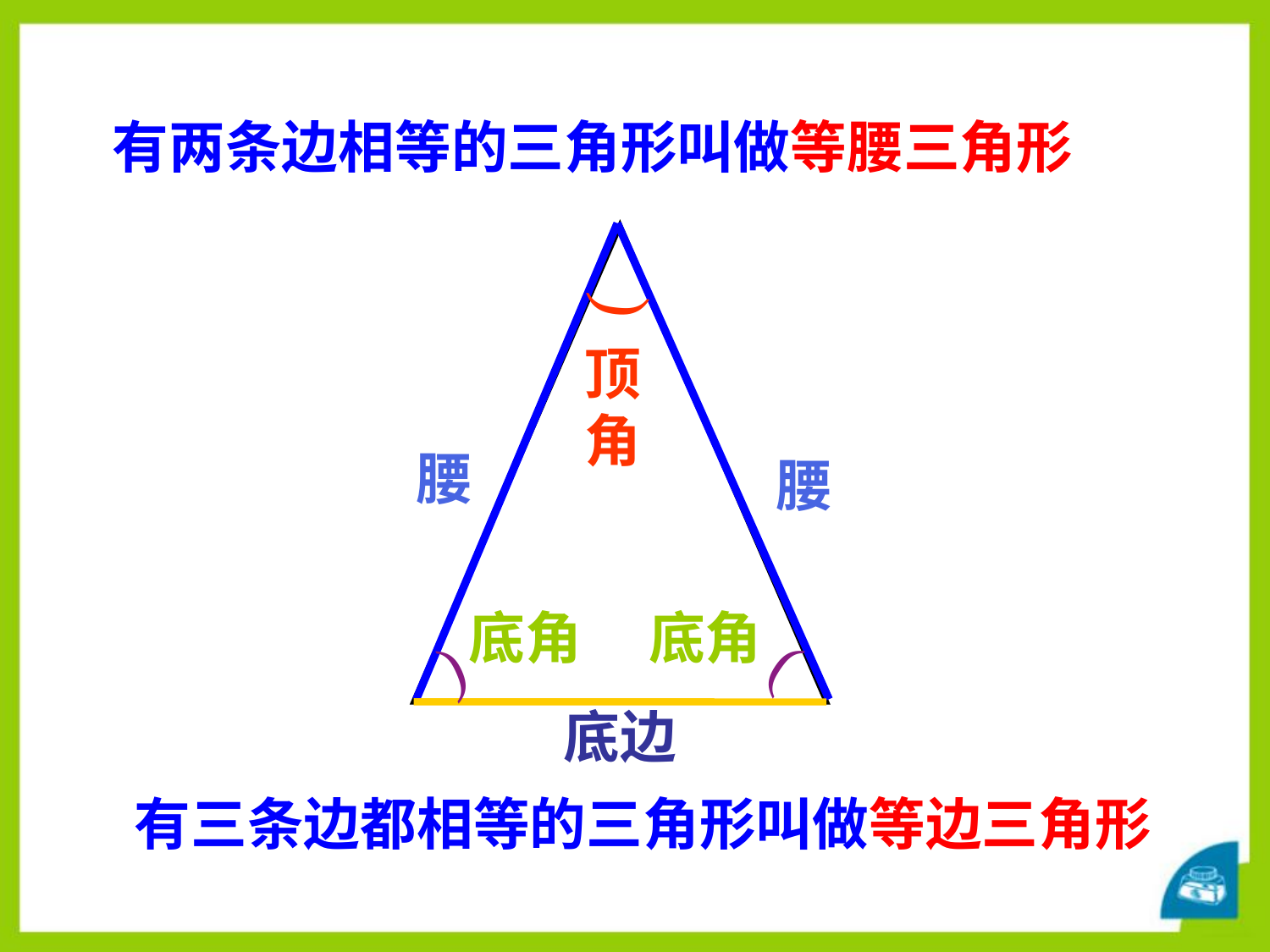

有两条边相等的三角形叫做等腰三角形

(
顶角
腰
腰
底角
底角
)
)
底边

有三条边都相等的三角形叫做等边三角形